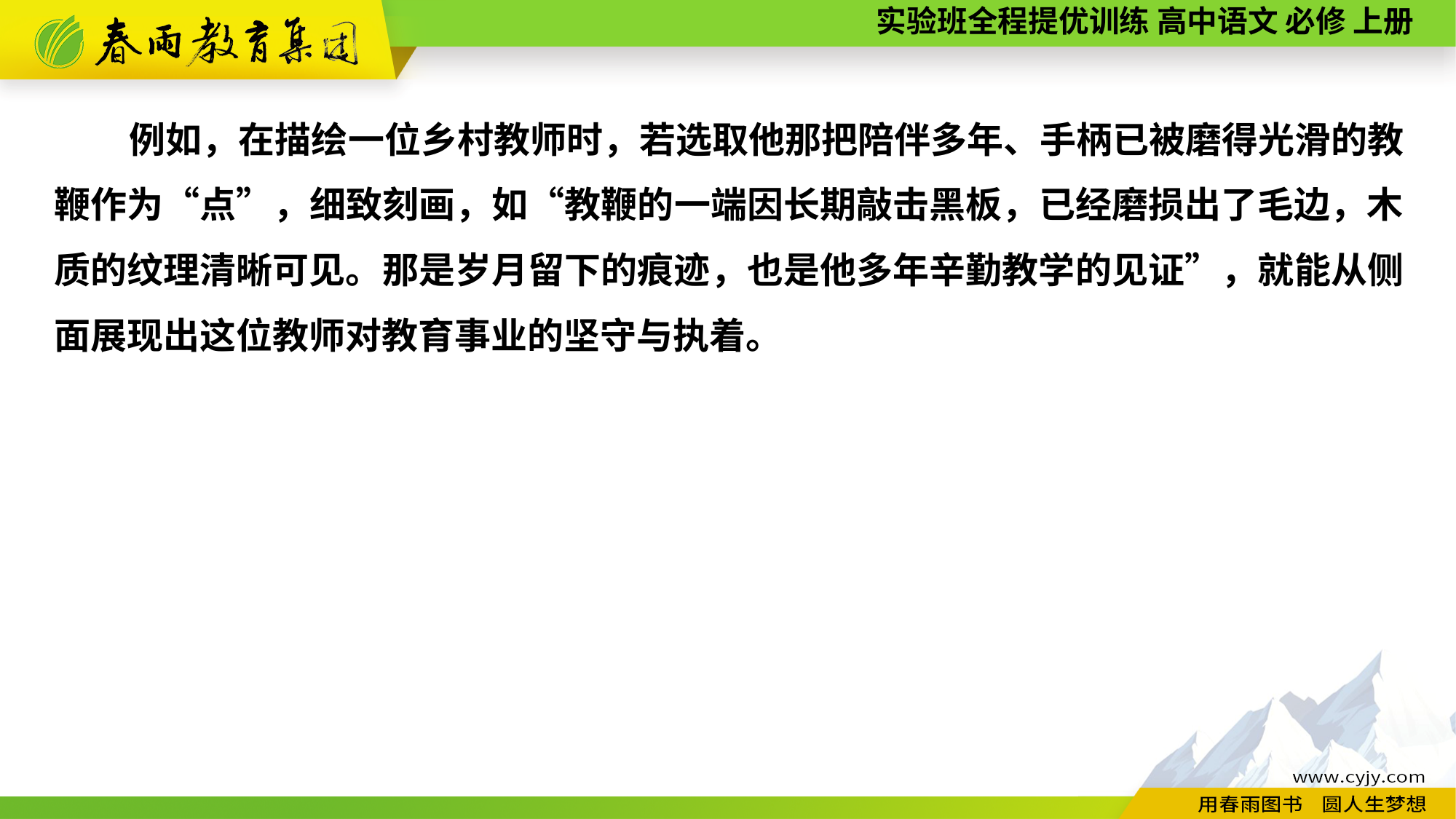

例如，在描绘一位乡村教师时，若选取他那把陪伴多年、手柄已被磨得光滑的教鞭作为“点”，细致刻画，如“教鞭的一端因长期敲击黑板，已经磨损出了毛边，木质的纹理清晰可见。那是岁月留下的痕迹，也是他多年辛勤教学的见证”，就能从侧面展现出这位教师对教育事业的坚守与执着。